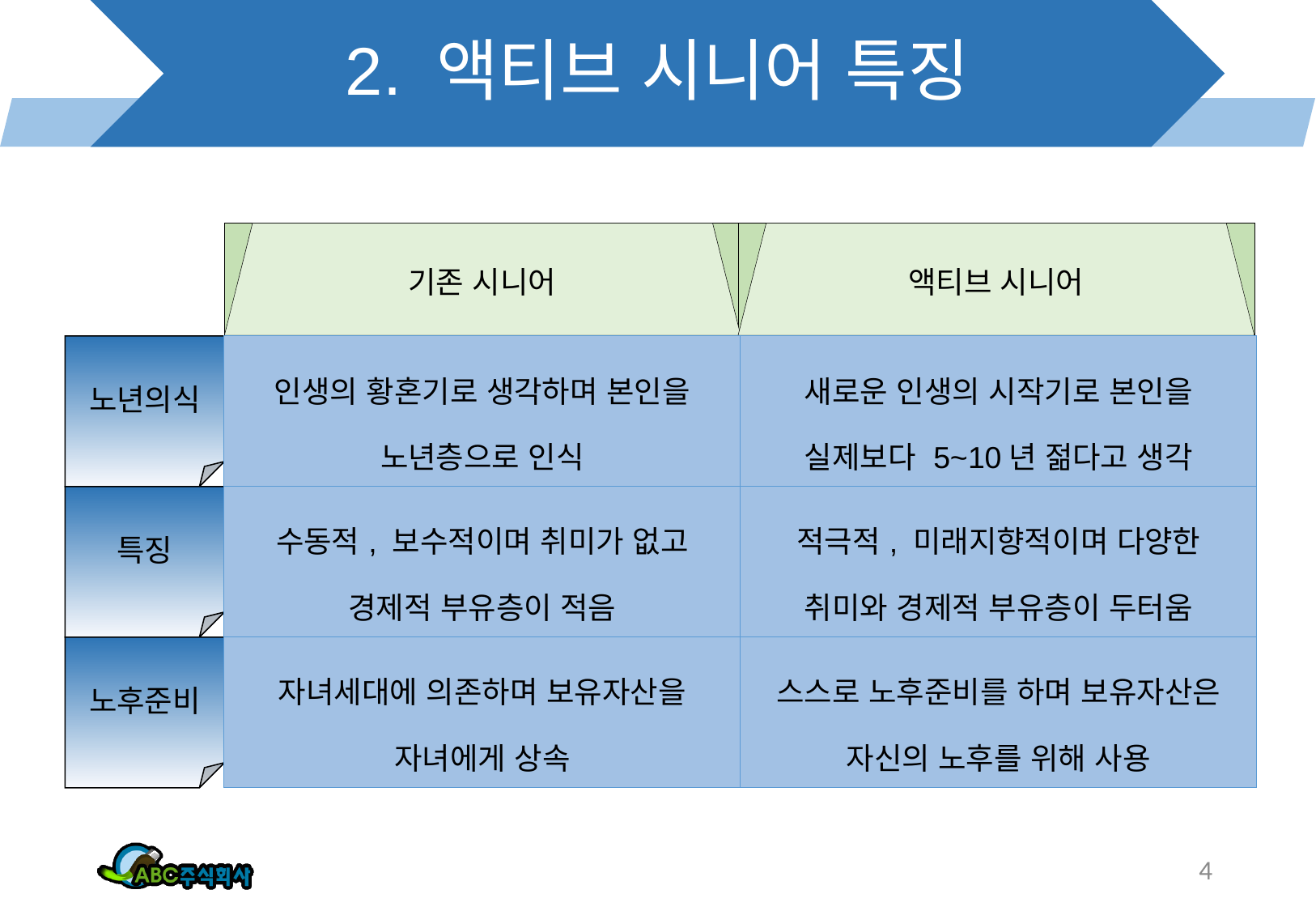

# 2. 액티브 시니어 특징
기존 시니어
액티브 시니어

| 인생의 황혼기로 생각하며 본인을 노년층으로 인식 | 새로운 인생의 시작기로 본인을 실제보다 5~10년 젊다고 생각 |
| --- | --- |
| 수동적, 보수적이며 취미가 없고 경제적 부유층이 적음 | 적극적, 미래지향적이며 다양한 취미와 경제적 부유층이 두터움 |
| 자녀세대에 의존하며 보유자산을 자녀에게 상속 | 스스로 노후준비를 하며 보유자산은 자신의 노후를 위해 사용 |
노년의식
특징
노후준비
4